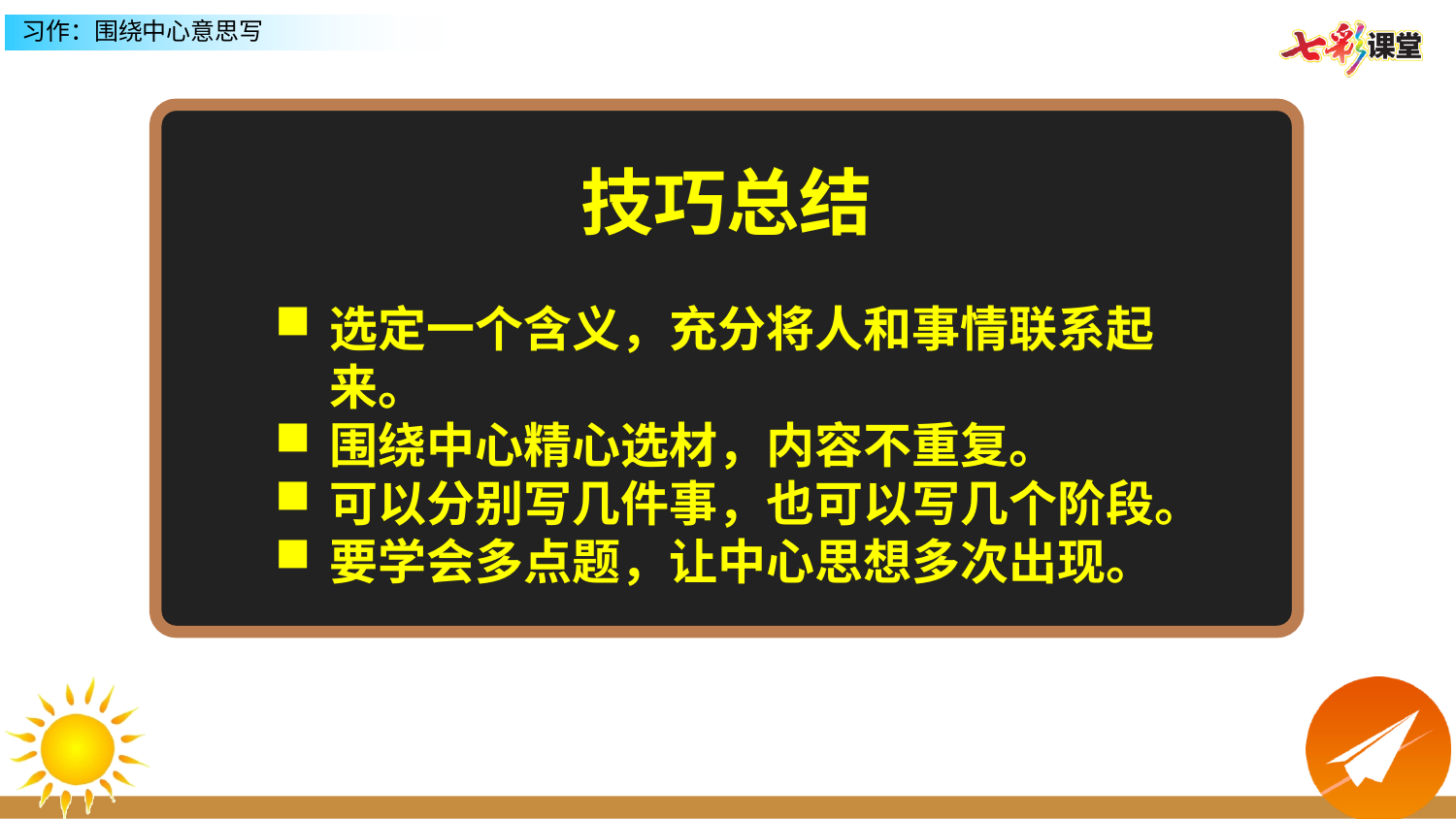

技巧总结
选定一个含义，充分将人和事情联系起来。
围绕中心精心选材，内容不重复。
可以分别写几件事，也可以写几个阶段。
要学会多点题，让中心思想多次出现。